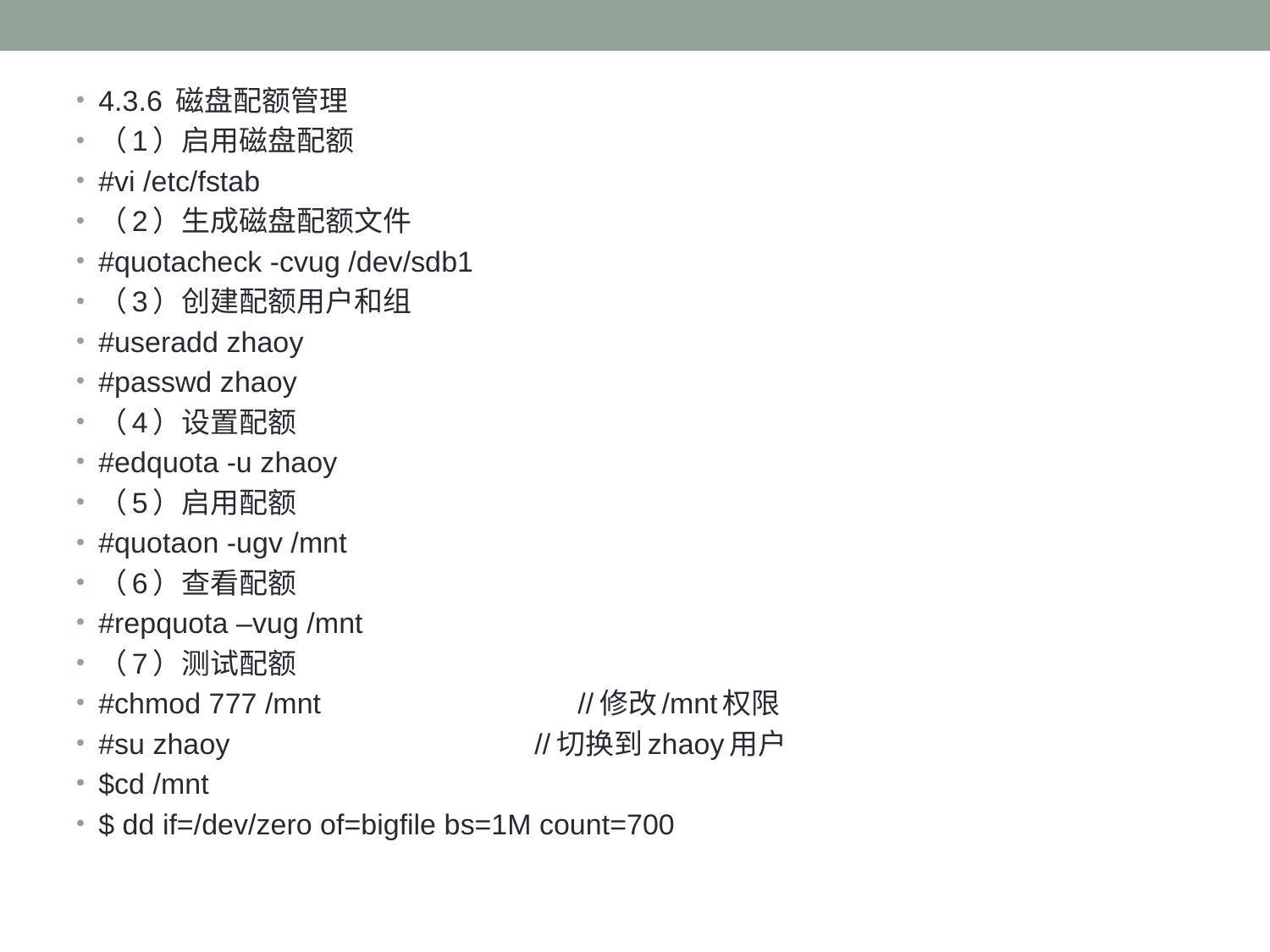

#
4.3.6 磁盘配额管理
（1）启用磁盘配额
#vi /etc/fstab
（2）生成磁盘配额文件
#quotacheck -cvug /dev/sdb1
（3）创建配额用户和组
#useradd zhaoy
#passwd zhaoy
（4）设置配额
#edquota -u zhaoy
（5）启用配额
#quotaon -ugv /mnt
（6）查看配额
#repquota –vug /mnt
（7）测试配额
#chmod 777 /mnt                                //修改/mnt权限
#su zhaoy                                      //切换到zhaoy用户
$cd /mnt
$ dd if=/dev/zero of=bigfile bs=1M count=700